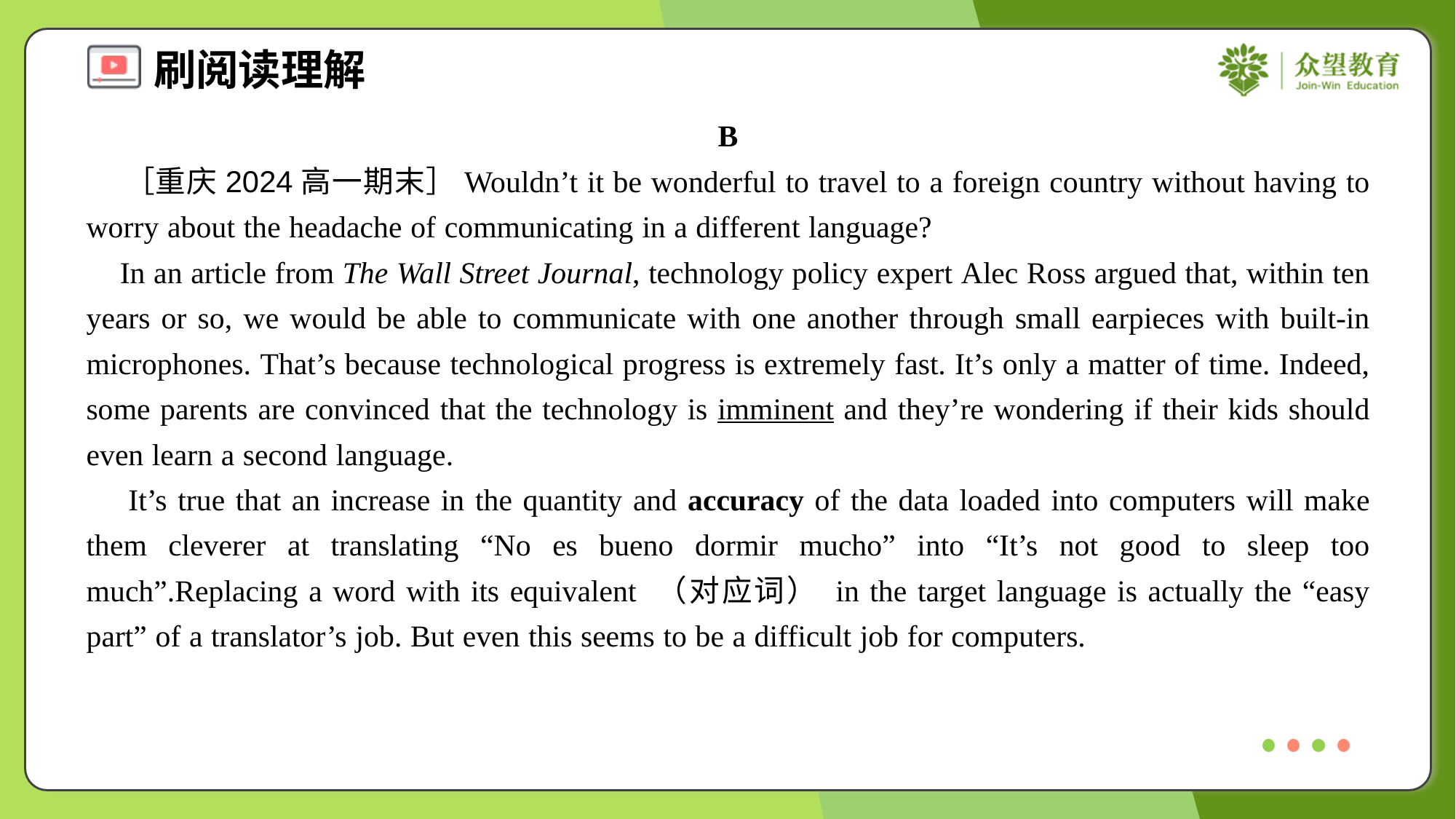

B
    ［重庆2024高一期末］Wouldn’t it be wonderful to travel to a foreign country without having to worry about the headache of communicating in a different language?
    In an article from The Wall Street Journal, technology policy expert Alec Ross argued that, within ten years or so, we would be able to communicate with one another through small earpieces with built-in microphones. That’s because technological progress is extremely fast. It’s only a matter of time. Indeed, some parents are convinced that the technology is imminent and they’re wondering if their kids should even learn a second language.
    It’s true that an increase in the quantity and accuracy of the data loaded into computers will make them cleverer at translating “No es bueno dormir mucho” into “It’s not good to sleep too much”.Replacing a word with its equivalent （对应词） in the target language is actually the “easy part” of a translator’s job. But even this seems to be a difficult job for computers.